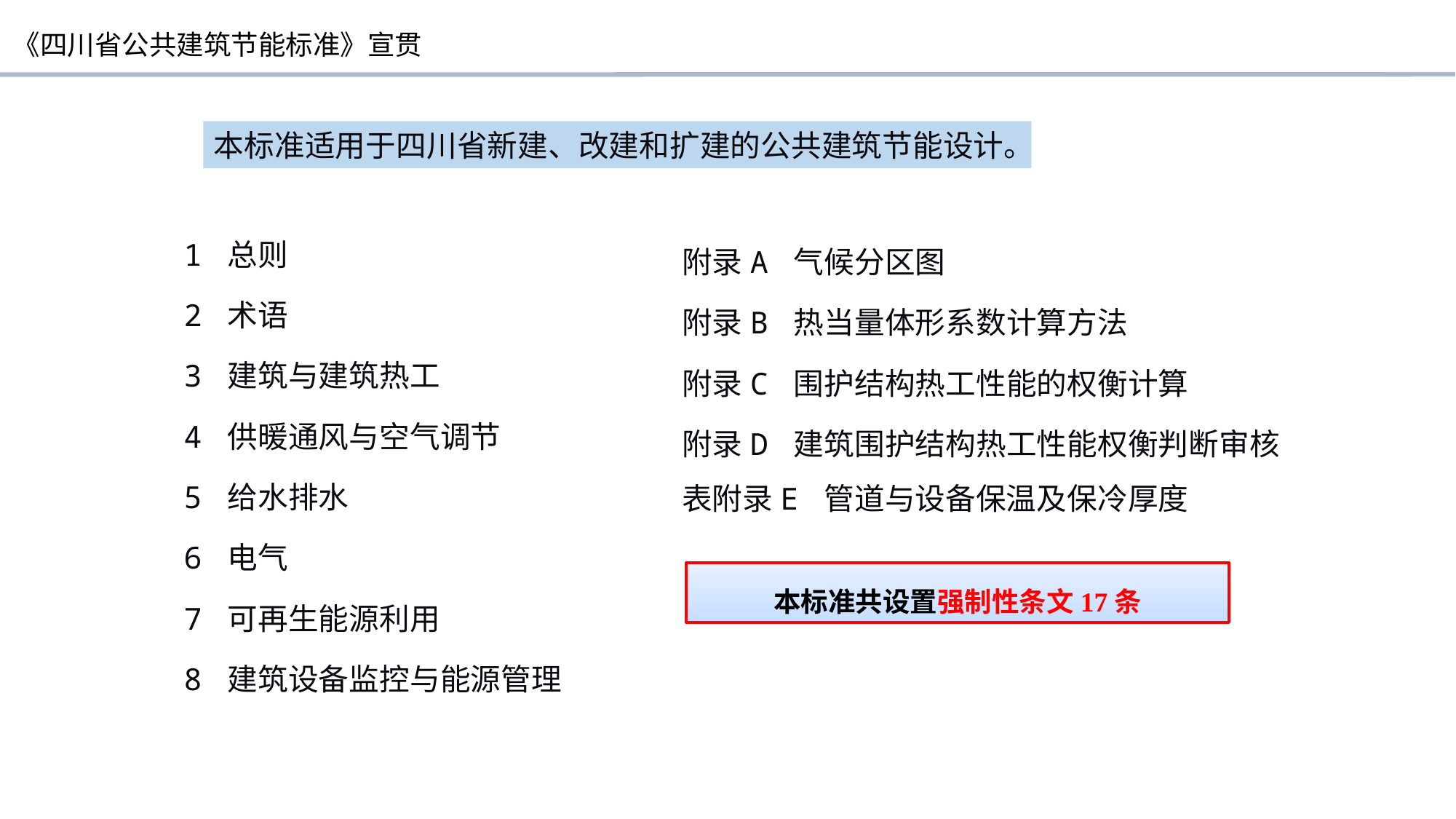

本标准适用于四川省新建、改建和扩建的公共建筑节能设计。
1 总则
2 术语
3 建筑与建筑热工
4 供暖通风与空气调节
5 给水排水
6 电气
7 可再生能源利用
8 建筑设备监控与能源管理
附录A 气候分区图
附录B 热当量体形系数计算方法
附录C 围护结构热工性能的权衡计算
附录D 建筑围护结构热工性能权衡判断审核表附录E 管道与设备保温及保冷厚度
本标准共设置强制性条文17条